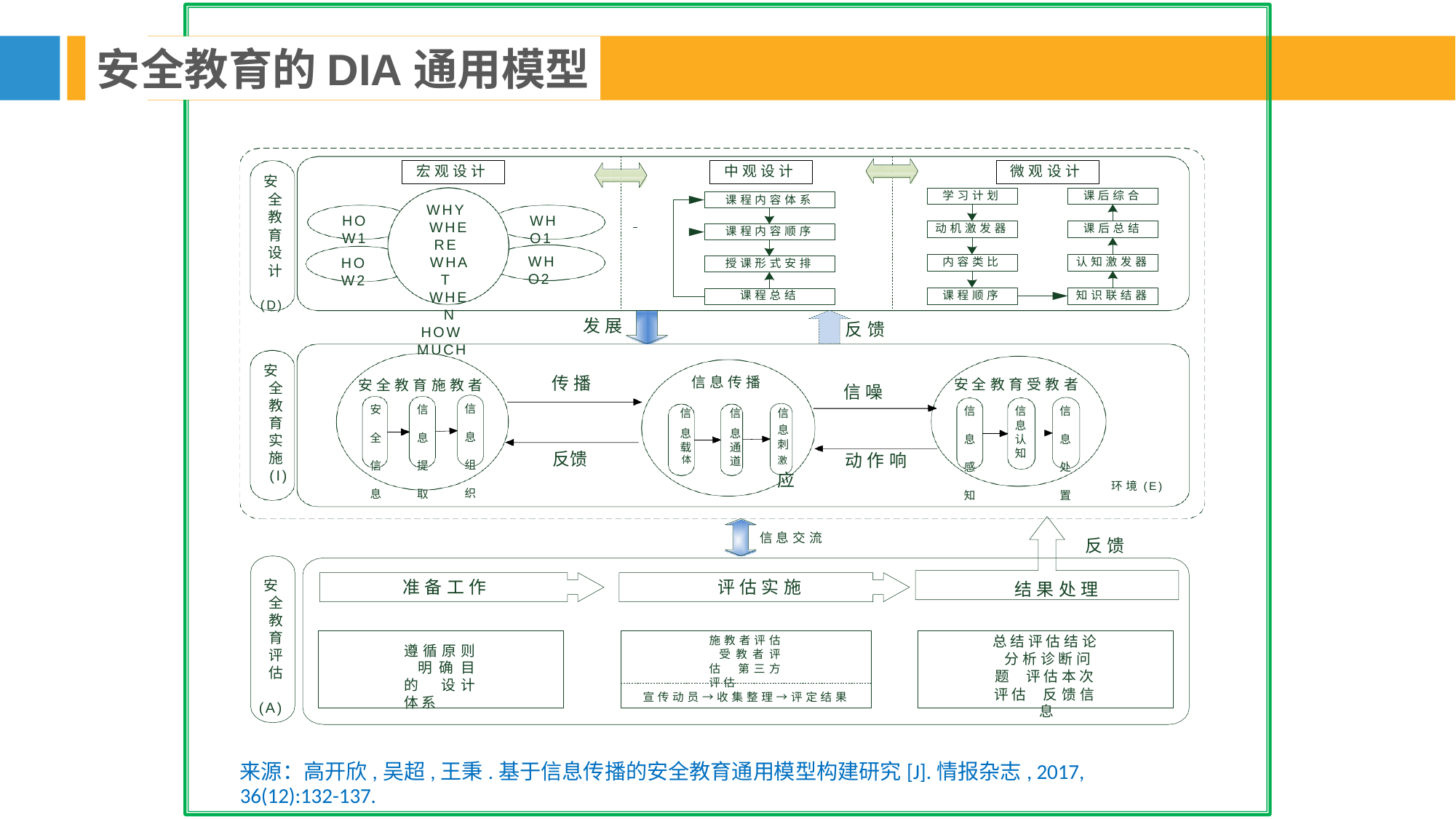

安全教育的DIA通用模型

宏观设计
微观设计
课后综合
中观设计

课程内容体系

安  全  教  育  设  计  (D)

学习计划

WHY  WHERE  WHAT  WHEN
HOW MUCH

HOW1
WHO1

动机激发器
课后总结

课程内容顺序

WHO2
HOW2

内容类比
认知激发器

授课形式安排

课程顺序
知识联结器

课程总结

发展
反馈
安  全  教  育  实  施  (I)
传播
信息传播
安全教育受教者
安全教育施教者
信噪

信  息  组  织
安  全  信  息
信  息  提  取

信  息  认  知
信  息  感  知
信  息  处  置
| 信 | 信 | 信 |
| --- | --- | --- |
| 息 | 息 | 息 |
| 载 | 通 | 刺 |
| 反馈 体 | 道 | 激 动作响应 |

环境(E)

信息交流
反馈

安  全  教  育  评  估  (A)
准备工作
评估实施
结果处理

总结评估结论  分析诊断问题  评估本次评估  反馈信息
施教者评估  受教者评估  第三方评估
遵循原则  明确目的  设计体系

宣传动员→收集整理→评定结果
来源：高开欣,吴超,王秉.基于信息传播的安全教育通用模型构建研究[J].情报杂志, 2017, 36(12):132-137.